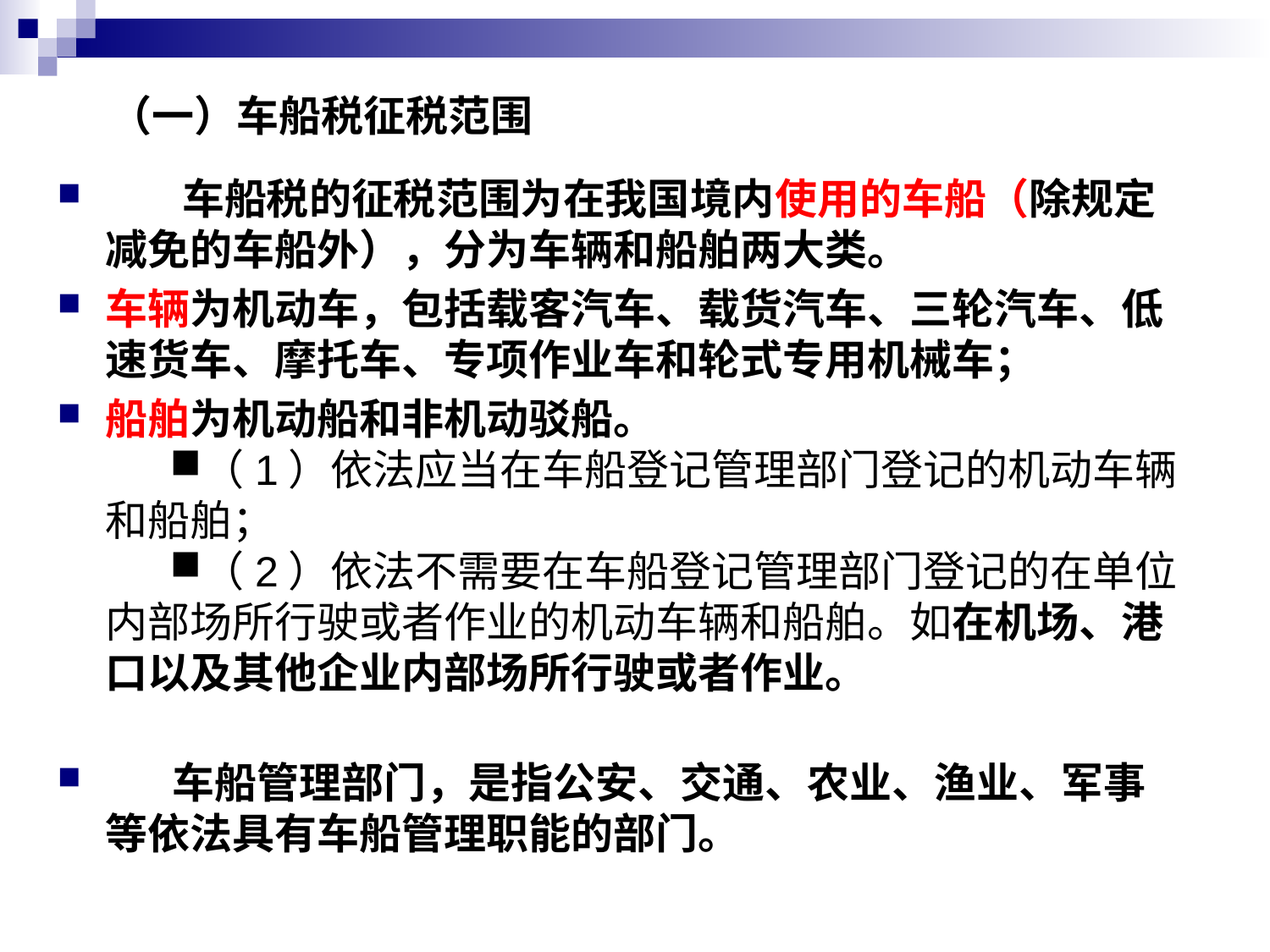

# （一）车船税征税范围
       车船税的征税范围为在我国境内使用的车船（除规定减免的车船外），分为车辆和船舶两大类。
车辆为机动车，包括载客汽车、载货汽车、三轮汽车、低速货车、摩托车、专项作业车和轮式专用机械车；
船舶为机动船和非机动驳船。
（1）依法应当在车船登记管理部门登记的机动车辆和船舶；
（2）依法不需要在车船登记管理部门登记的在单位内部场所行驶或者作业的机动车辆和船舶。如在机场、港口以及其他企业内部场所行驶或者作业。

      车船管理部门，是指公安、交通、农业、渔业、军事等依法具有车船管理职能的部门。